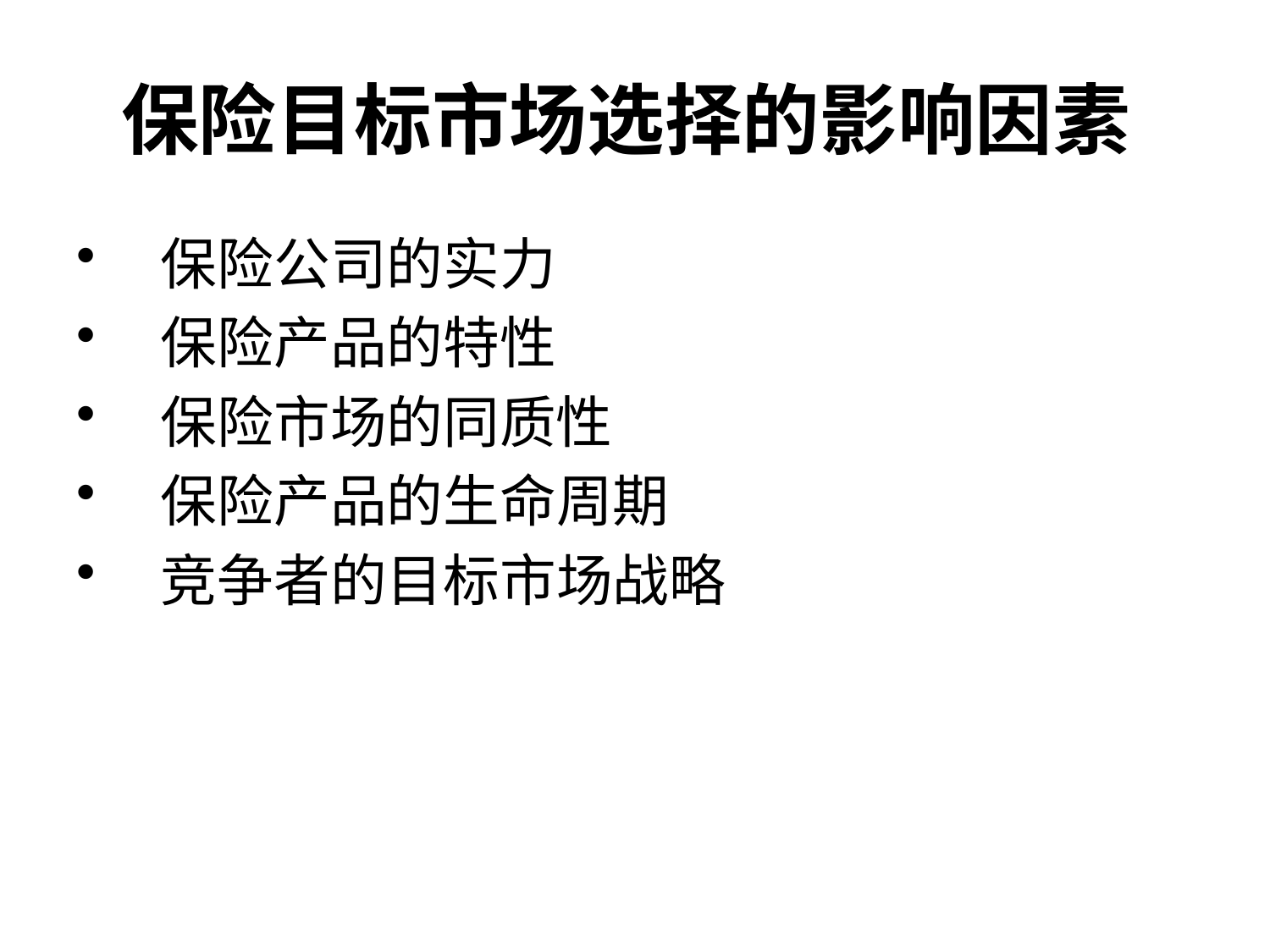

# 保险目标市场选择的影响因素
保险公司的实力
保险产品的特性
保险市场的同质性
保险产品的生命周期
竞争者的目标市场战略